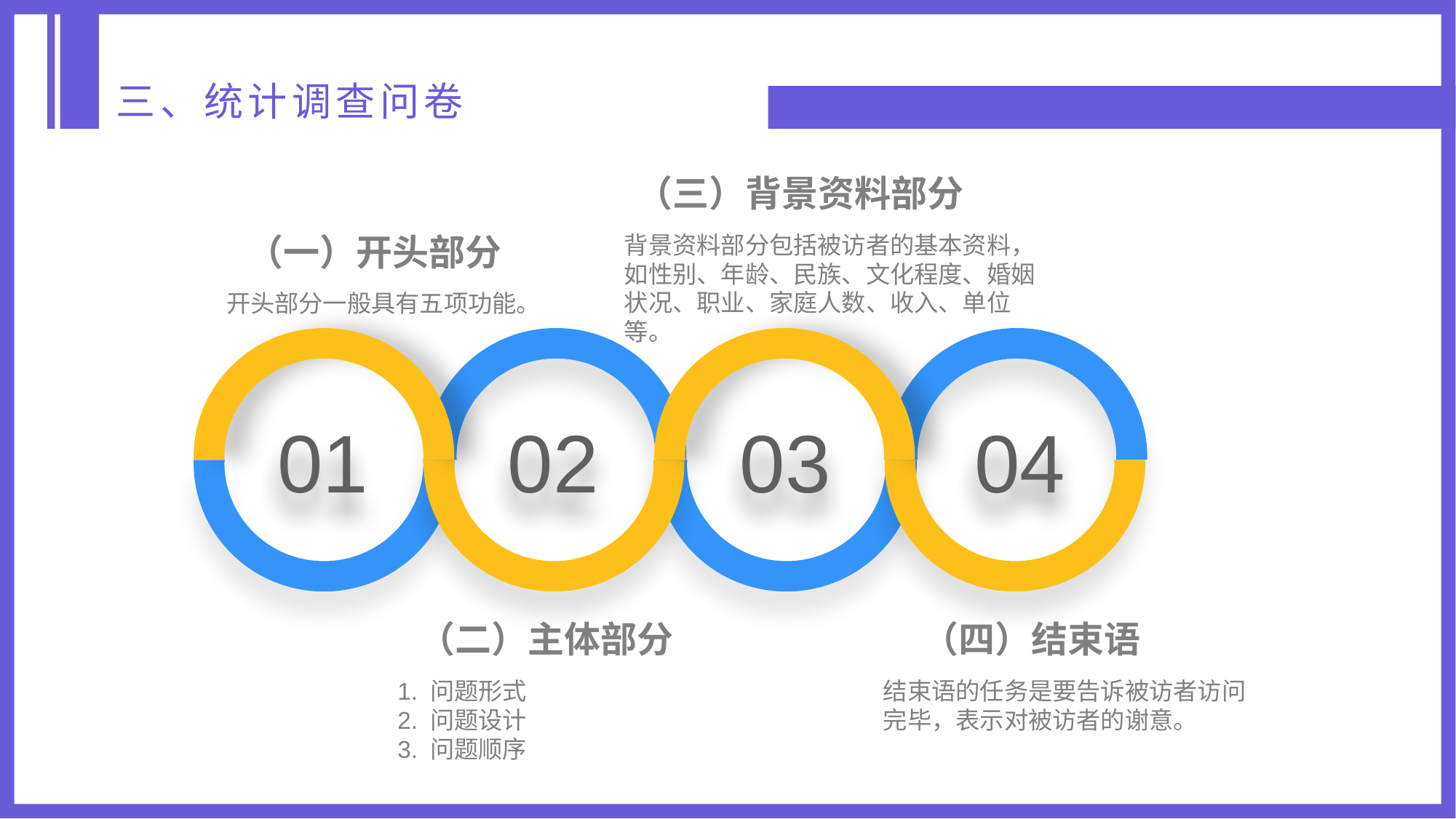

三、统计调查问卷
（三）背景资料部分
背景资料部分包括被访者的基本资料，如性别、年龄、民族、文化程度、婚姻状况、职业、家庭人数、收入、单位等。
（一）开头部分
开头部分一般具有五项功能。

01
02
03
04

（二）主体部分
1. 问题形式
2. 问题设计
3. 问题顺序
（四）结束语
结束语的任务是要告诉被访者访问完毕，表示对被访者的谢意。